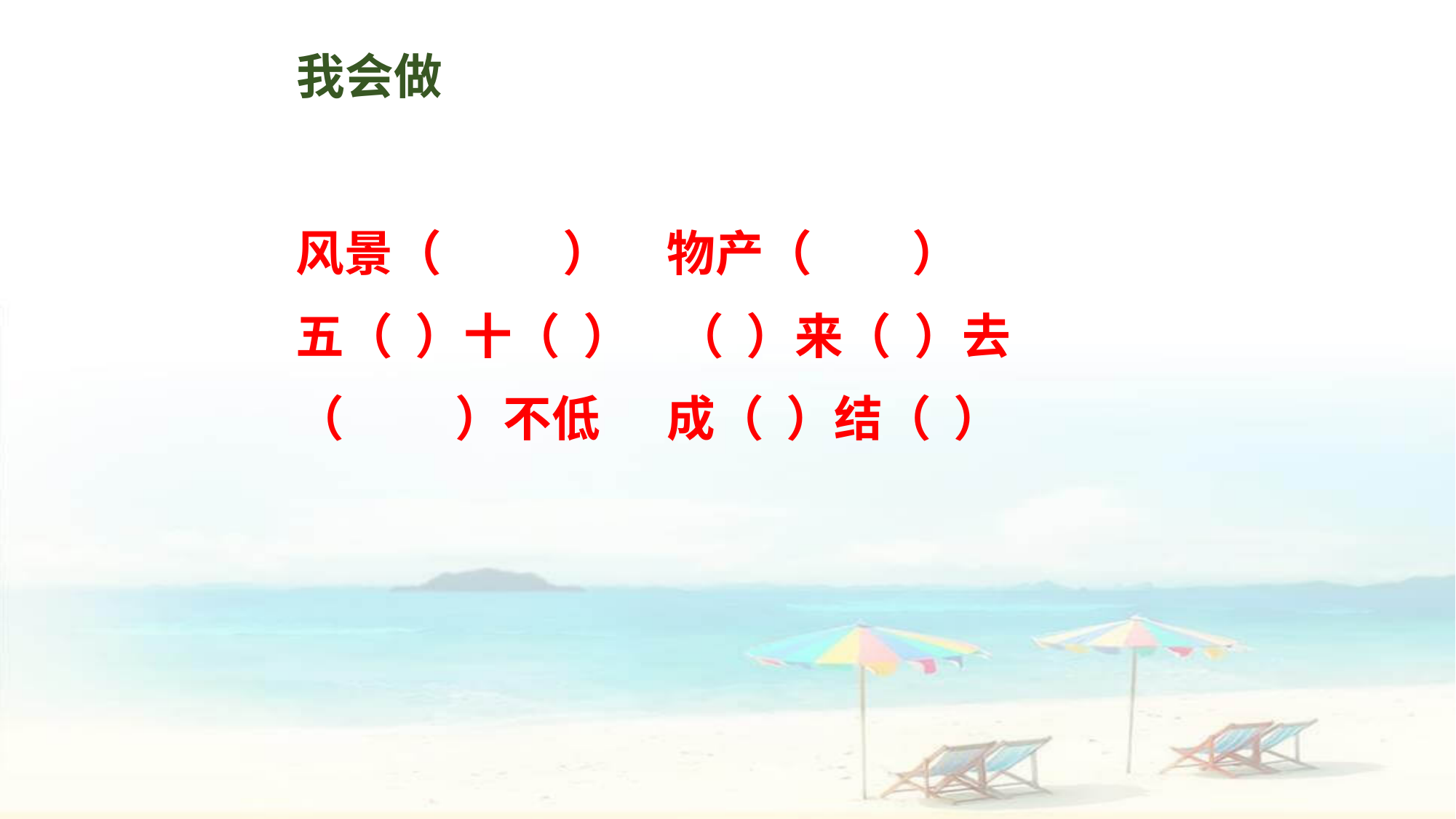

我会做
风景（           ）     物产（         ）
五（  ）十（  ）    （  ）来（  ）去
（          ）不低      成（  ）结（  ）